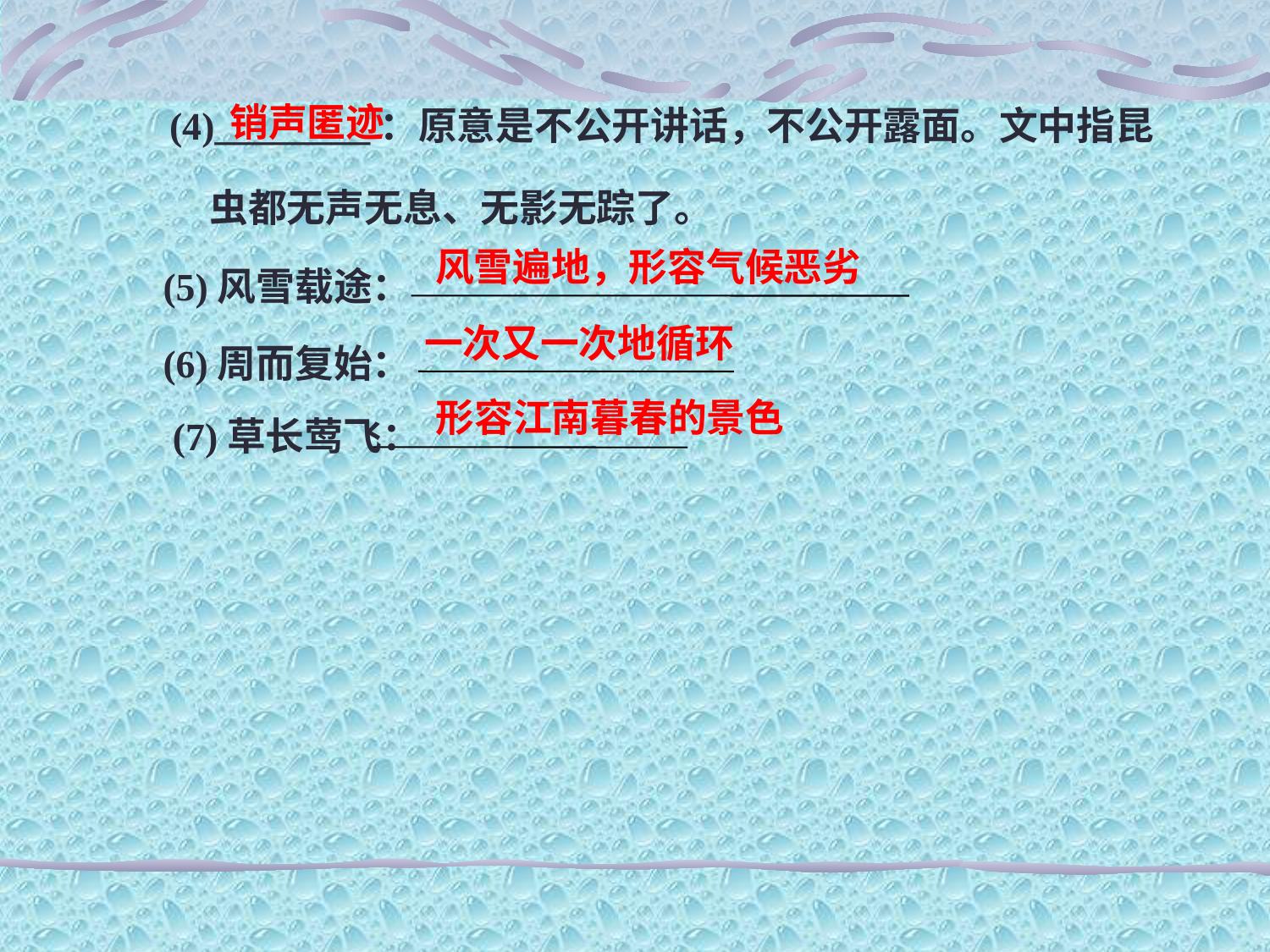

销声匿迹
(4)________：原意是不公开讲话，不公开露面。文中指昆
             虫都无声无息、无影无踪了。

	(5)风雪载途：

	(6)周而复始：

	 (7)草长莺飞：

风雪遍地，形容气候恶劣

一次又一次地循环

形容江南暮春的景色